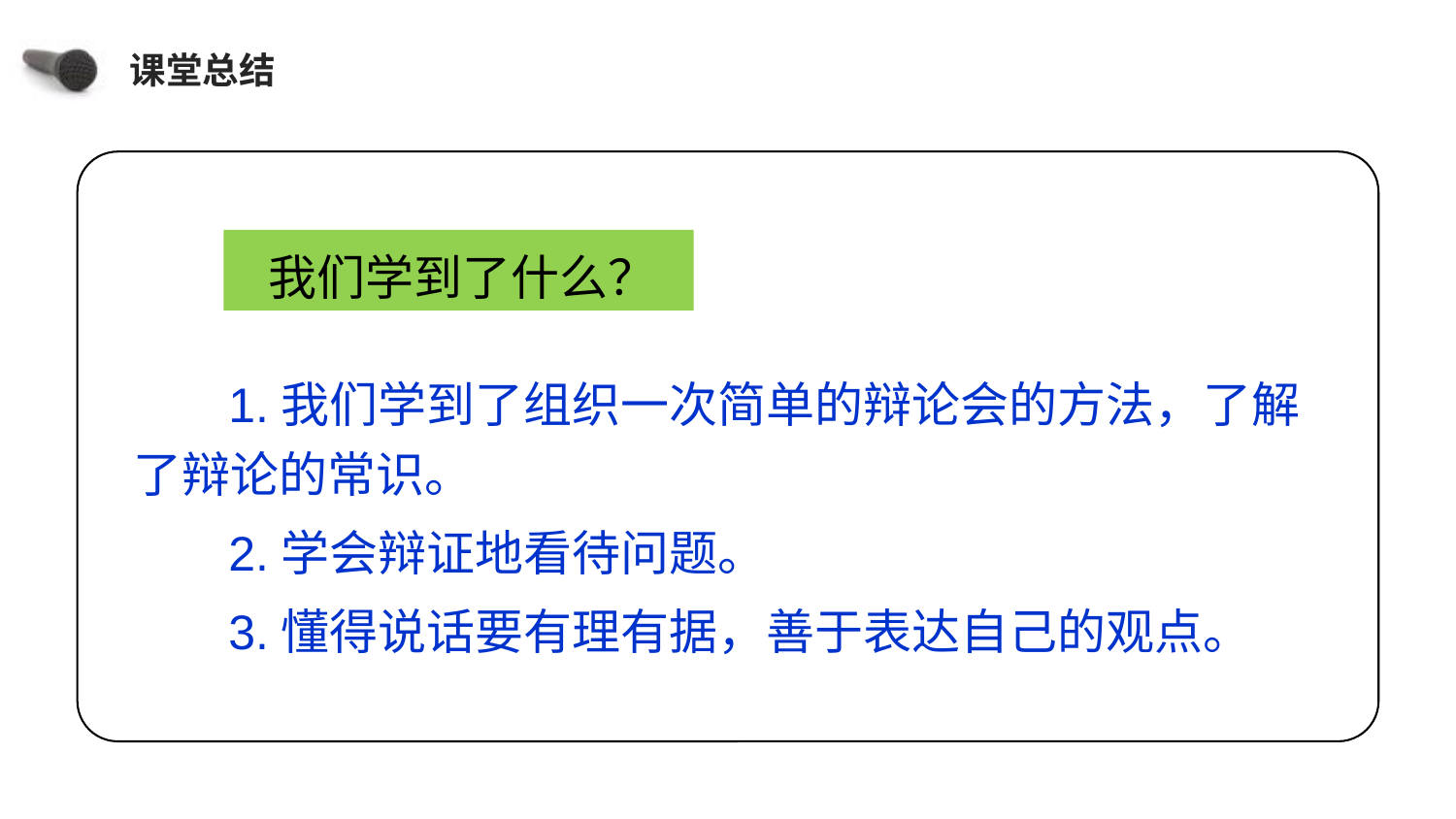

课堂总结
  我们学到了什么？
       1.我们学到了组织一次简单的辩论会的方法，了解了辩论的常识。
       2.学会辩证地看待问题。
       3.懂得说话要有理有据，善于表达自己的观点。